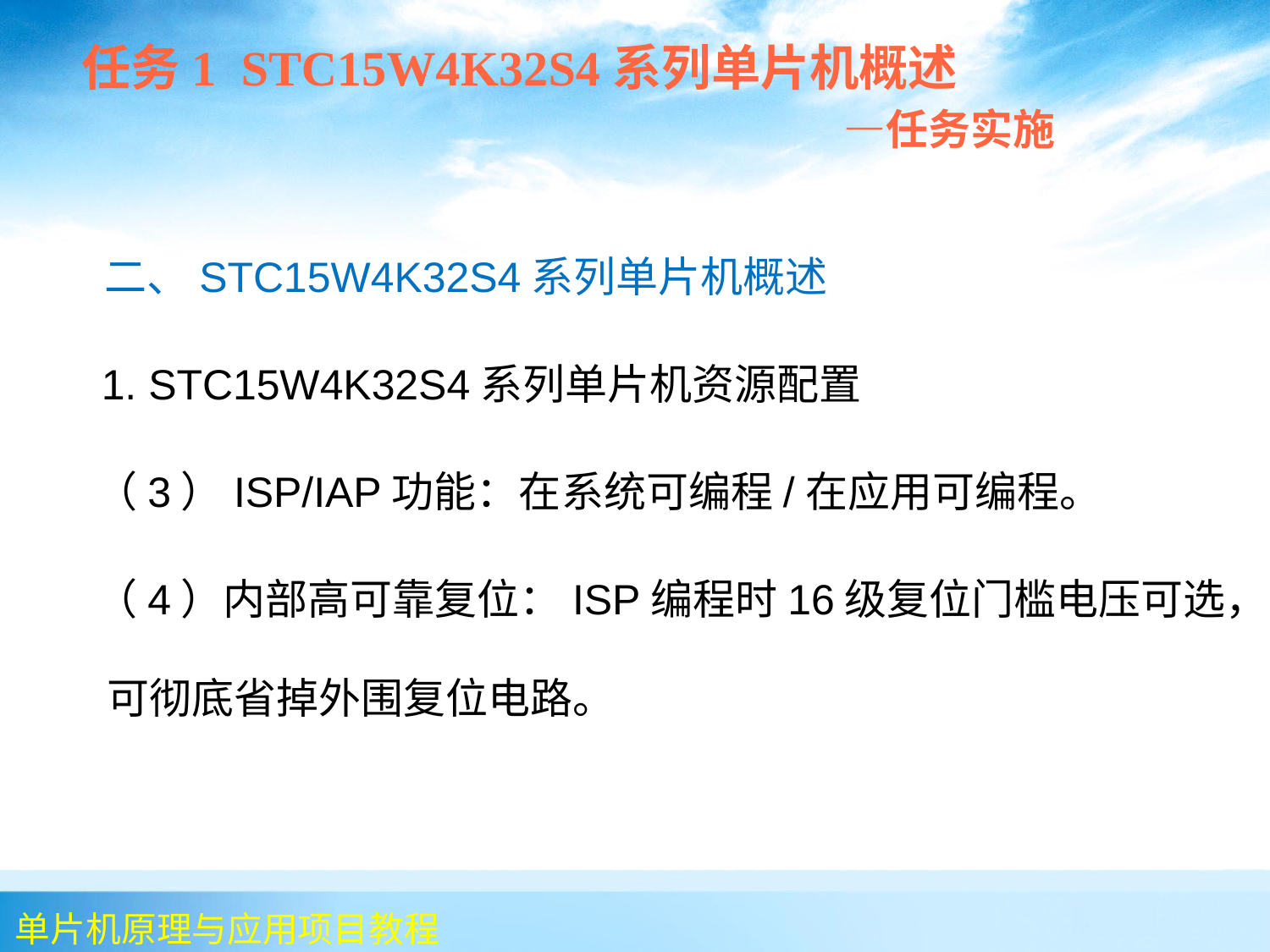

任务1  STC15W4K32S4系列单片机概述
                                                                        —任务实施
   二、STC15W4K32S4系列单片机概述
   1. STC15W4K32S4系列单片机资源配置
  （3）ISP/IAP功能：在系统可编程/在应用可编程。
  （4）内部高可靠复位：ISP编程时16级复位门槛电压可选，可彻底省掉外围复位电路。